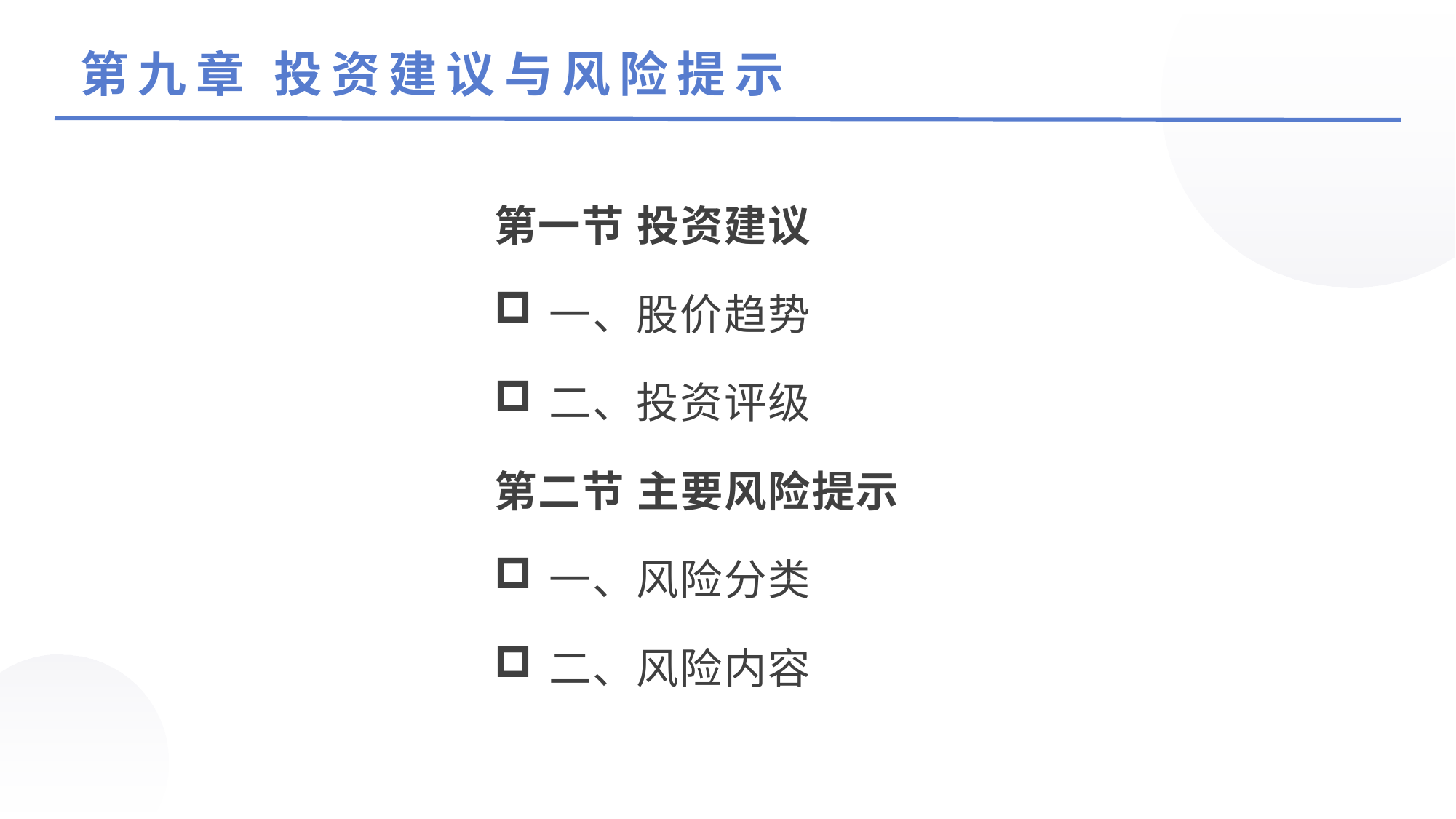

第九章 投资建议与风险提示

第一节 投资建议
一、股价趋势
二、投资评级
第二节 主要风险提示
一、风险分类
二、风险内容

3